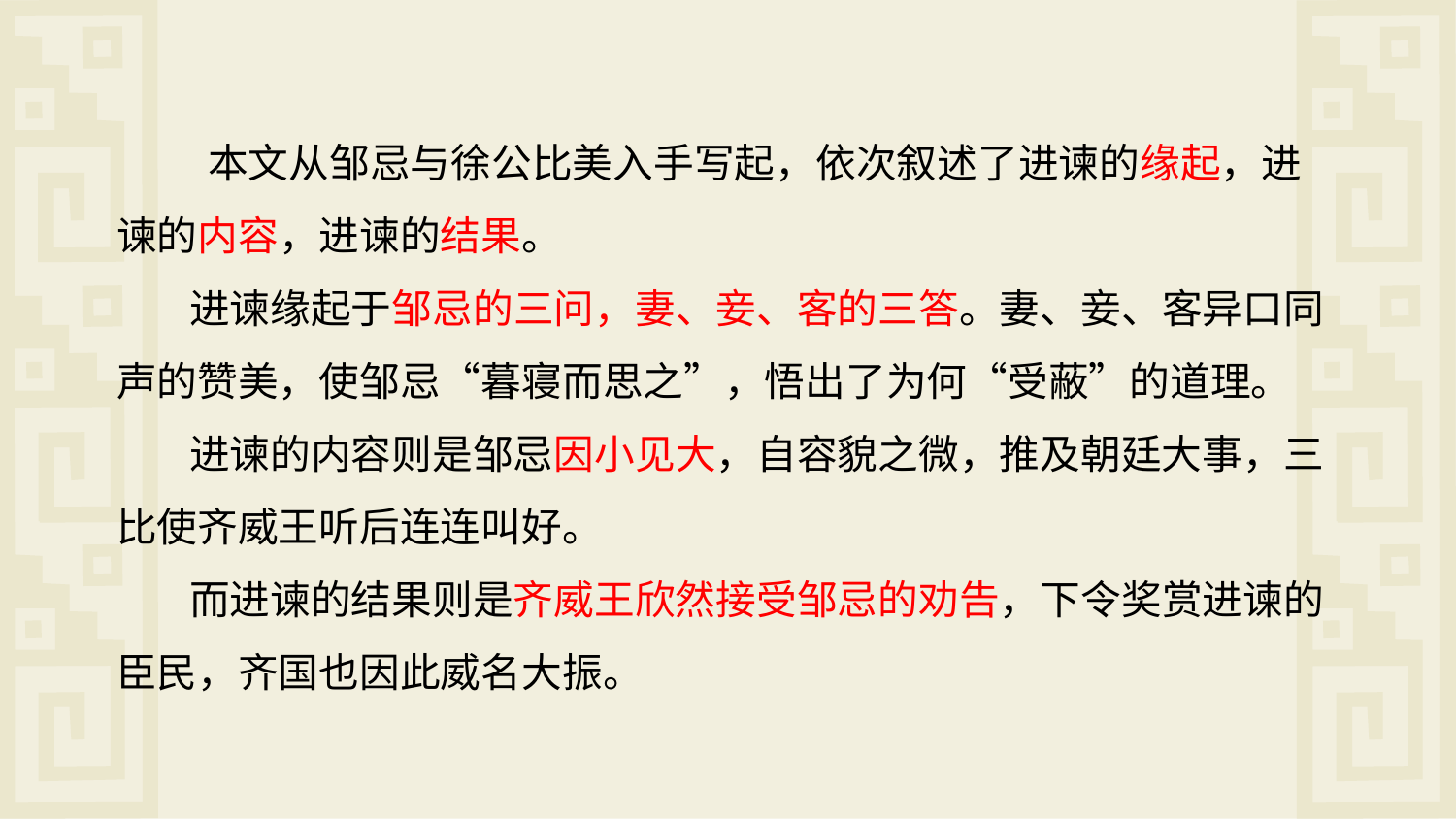

本文从邹忌与徐公比美入手写起，依次叙述了进谏的缘起，进谏的内容，进谏的结果。
进谏缘起于邹忌的三问，妻、妾、客的三答。妻、妾、客异口同声的赞美，使邹忌“暮寝而思之”，悟出了为何“受蔽”的道理。
进谏的内容则是邹忌因小见大，自容貌之微，推及朝廷大事，三比使齐威王听后连连叫好。
而进谏的结果则是齐威王欣然接受邹忌的劝告，下令奖赏进谏的臣民，齐国也因此威名大振。